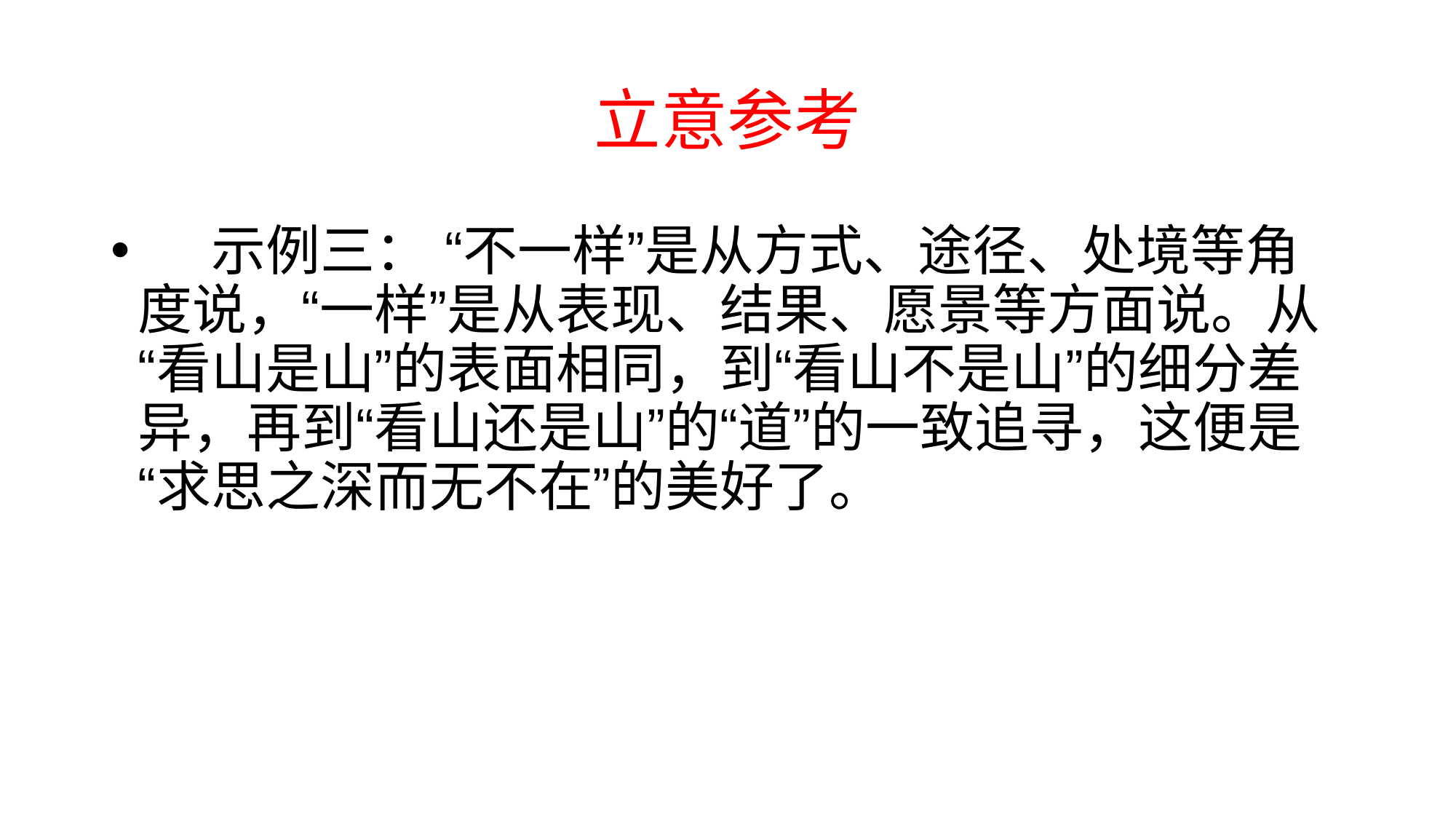

# 立意参考
    示例三： “不一样”是从方式、途径、处境等角度说，“一样”是从表现、结果、愿景等方面说。从“看山是山”的表面相同，到“看山不是山”的细分差异，再到“看山还是山”的“道”的一致追寻，这便是“求思之深而无不在”的美好了。